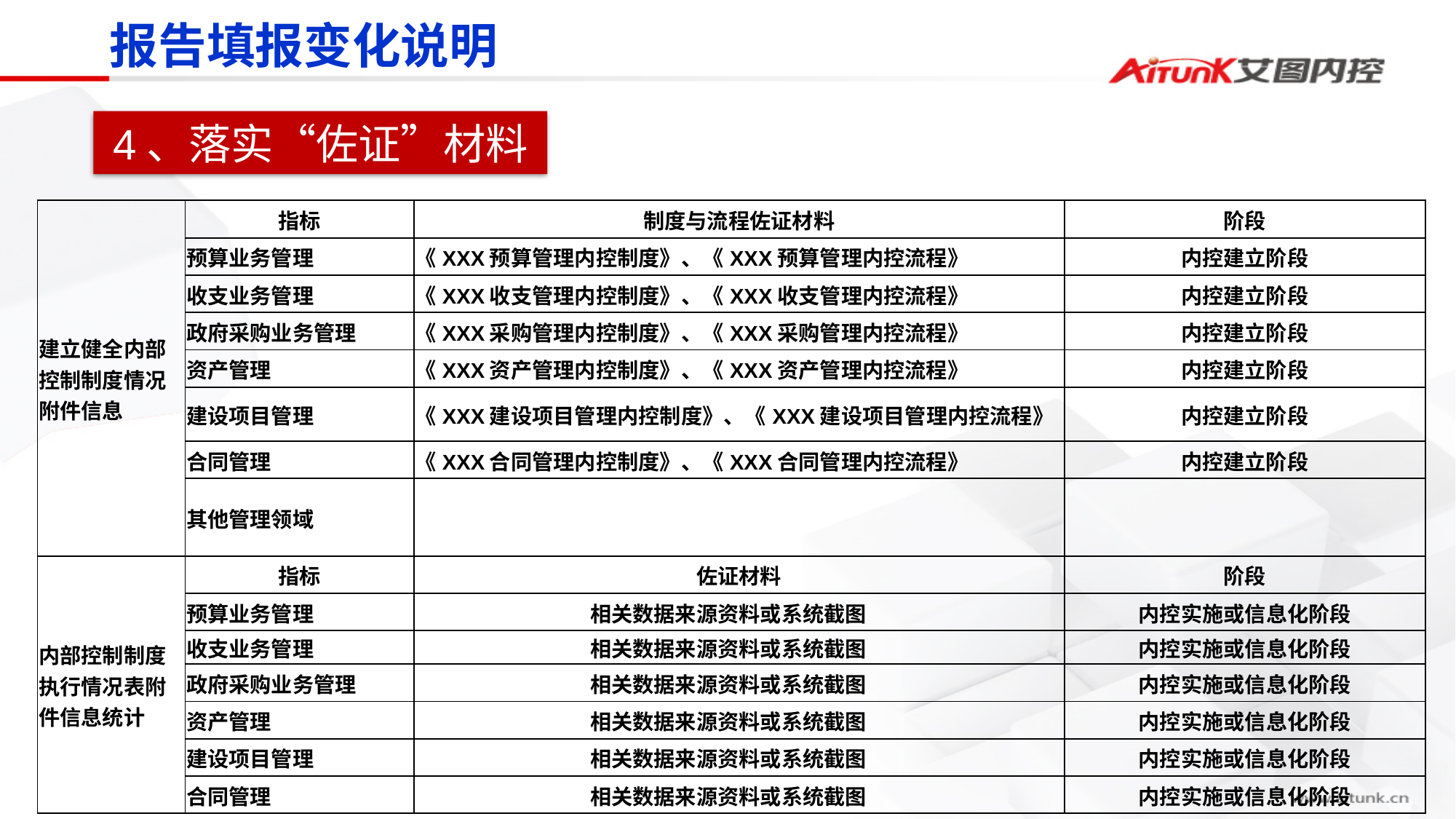

报告填报变化说明

4、落实“佐证”材料
| 建立健全内部控制制度情况附件信息 | 指标 | 制度与流程佐证材料 | 阶段 |
| --- | --- | --- | --- |
|  | 预算业务管理 | 《XXX预算管理内控制度》、《XXX预算管理内控流程》 | 内控建立阶段 |
|  | 收支业务管理 | 《XXX收支管理内控制度》、《XXX收支管理内控流程》 | 内控建立阶段 |
|  | 政府采购业务管理 | 《XXX采购管理内控制度》、《XXX采购管理内控流程》 | 内控建立阶段 |
|  | 资产管理 | 《XXX资产管理内控制度》、《XXX资产管理内控流程》 | 内控建立阶段 |
|  | 建设项目管理 | 《XXX建设项目管理内控制度》、《XXX建设项目管理内控流程》 | 内控建立阶段 |
|  | 合同管理 | 《XXX合同管理内控制度》、《XXX合同管理内控流程》 | 内控建立阶段 |
|  | 其他管理领域 |  |  |
| 内部控制制度执行情况表附件信息统计 | 指标 | 佐证材料 | 阶段 |
|  | 预算业务管理 | 相关数据来源资料或系统截图 | 内控实施或信息化阶段 |
|  | 收支业务管理 | 相关数据来源资料或系统截图 | 内控实施或信息化阶段 |
|  | 政府采购业务管理 | 相关数据来源资料或系统截图 | 内控实施或信息化阶段 |
|  | 资产管理 | 相关数据来源资料或系统截图 | 内控实施或信息化阶段 |
|  | 建设项目管理 | 相关数据来源资料或系统截图 | 内控实施或信息化阶段 |
|  | 合同管理 | 相关数据来源资料或系统截图 | 内控实施或信息化阶段 |